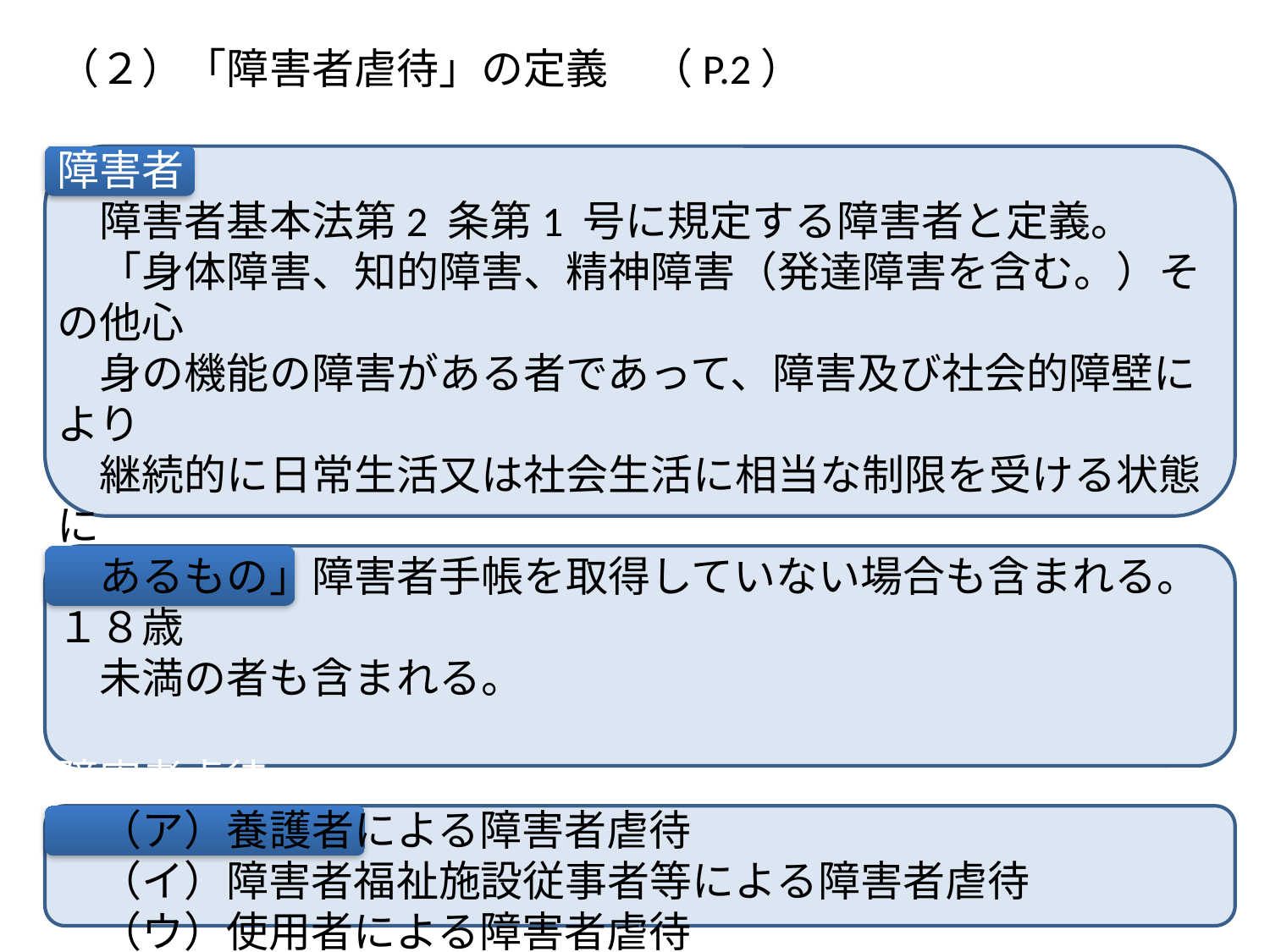

（２）「障害者虐待」の定義　（P.2）

障害者
　障害者基本法第2 条第1 号に規定する障害者と定義。
　「身体障害、知的障害、精神障害（発達障害を含む。）その他心
　身の機能の障害がある者であって、障害及び社会的障壁により
　継続的に日常生活又は社会生活に相当な制限を受ける状態に
　あるもの」障害者手帳を取得していない場合も含まれる。１８歳
　未満の者も含まれる。

障害者虐待
　（ア）養護者による障害者虐待
　（イ）障害者福祉施設従事者等による障害者虐待
　（ウ）使用者による障害者虐待　　　　　　　　　　　（第2 条第2 項）

虐待行為の禁止
　「何人も、障害者に対し、虐待をしてはならない。」（第3条）